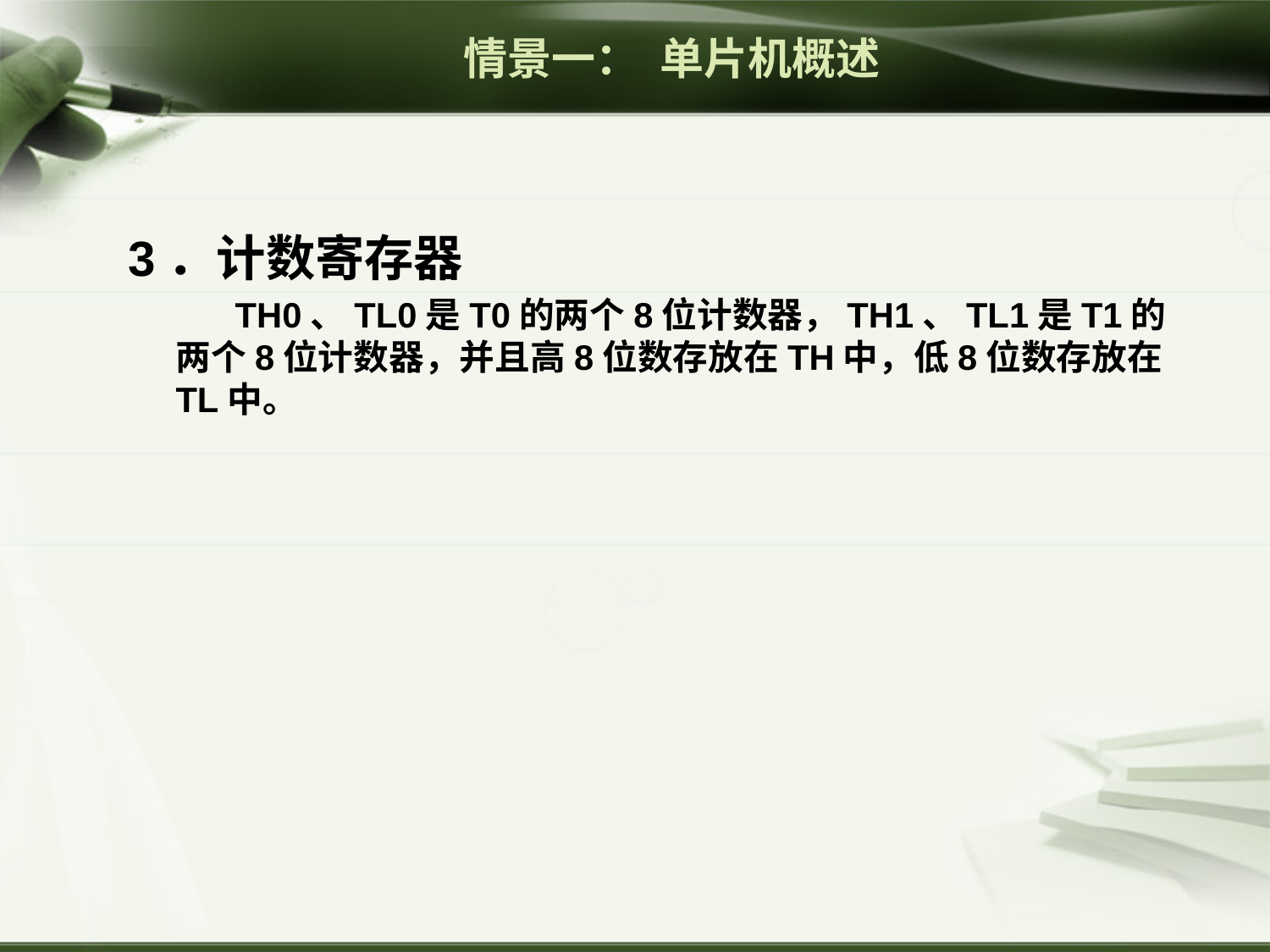

情景一：  单片机概述

3．计数寄存器
           TH0、TL0是T0的两个8位计数器，TH1、TL1是T1的两个8位计数器，并且高8位数存放在TH中，低8位数存放在TL中。